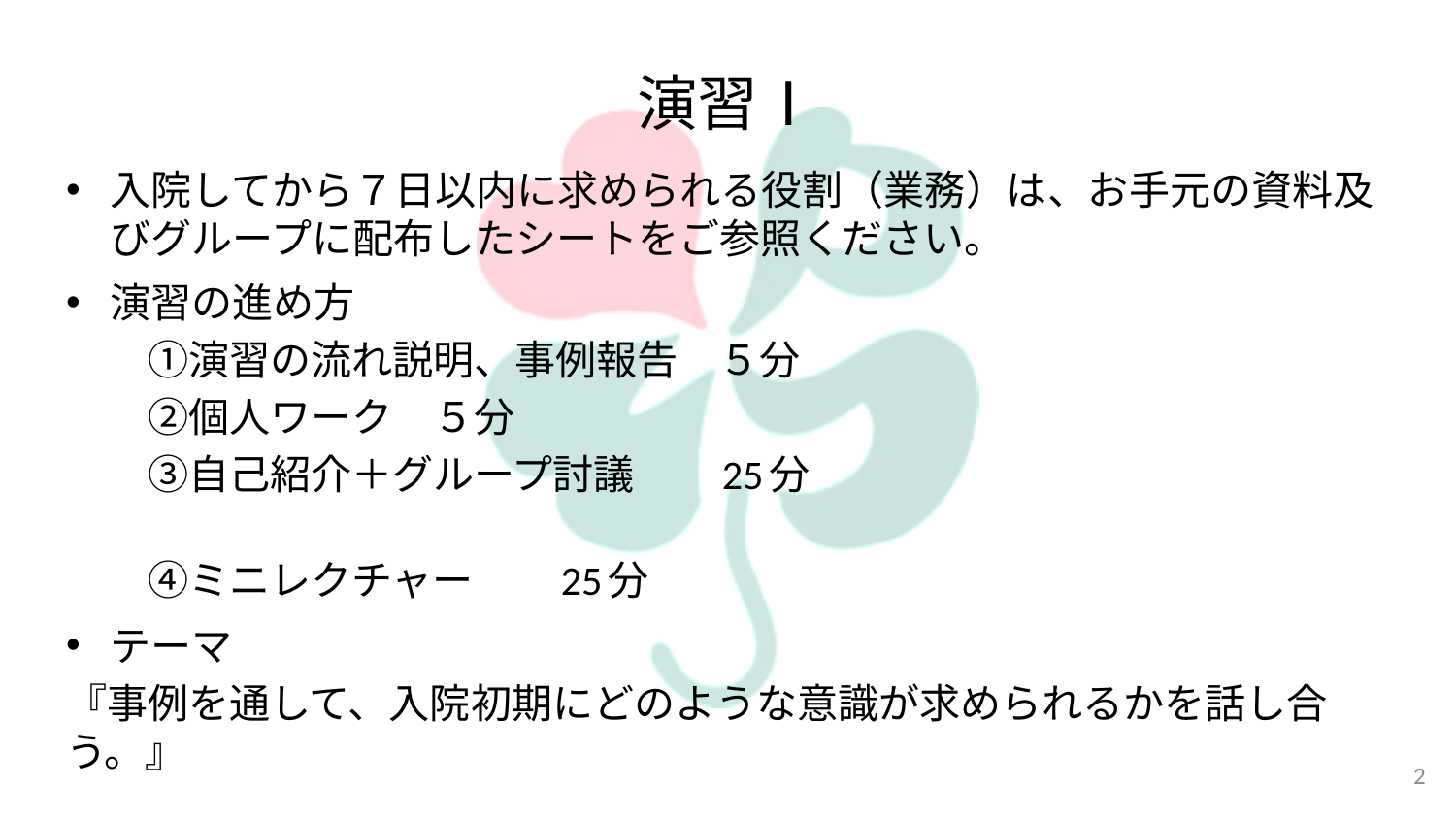

# 演習Ⅰ
入院してから７日以内に求められる役割（業務）は、お手元の資料及びグループに配布したシートをご参照ください。

演習の進め方
　　①演習の流れ説明、事例報告　５分
　　②個人ワーク　５分
　　③自己紹介＋グループ討議　　25分
　　④ミニレクチャー　　25分

テーマ
『事例を通して、入院初期にどのような意識が求められるかを話し合う。』
2